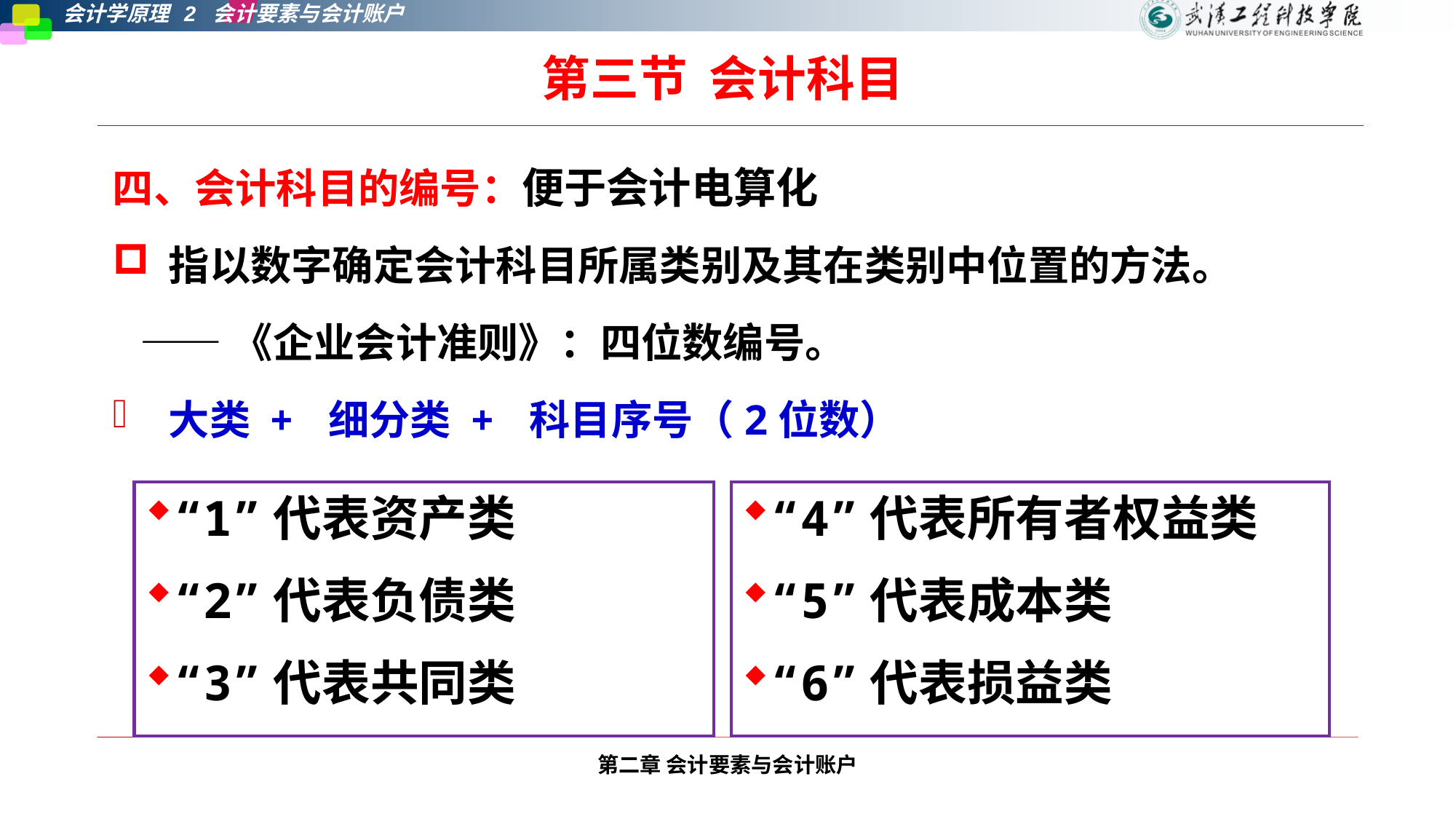

第三节  会计科目
四、会计科目的编号：便于会计电算化
指以数字确定会计科目所属类别及其在类别中位置的方法。
   ——《企业会计准则》：四位数编号。
大类 + 细分类 + 科目序号（2位数）
“1”代表资产类
“2”代表负债类
“3”代表共同类
“4”代表所有者权益类
“5”代表成本类
“6”代表损益类
第二章 会计要素与会计账户